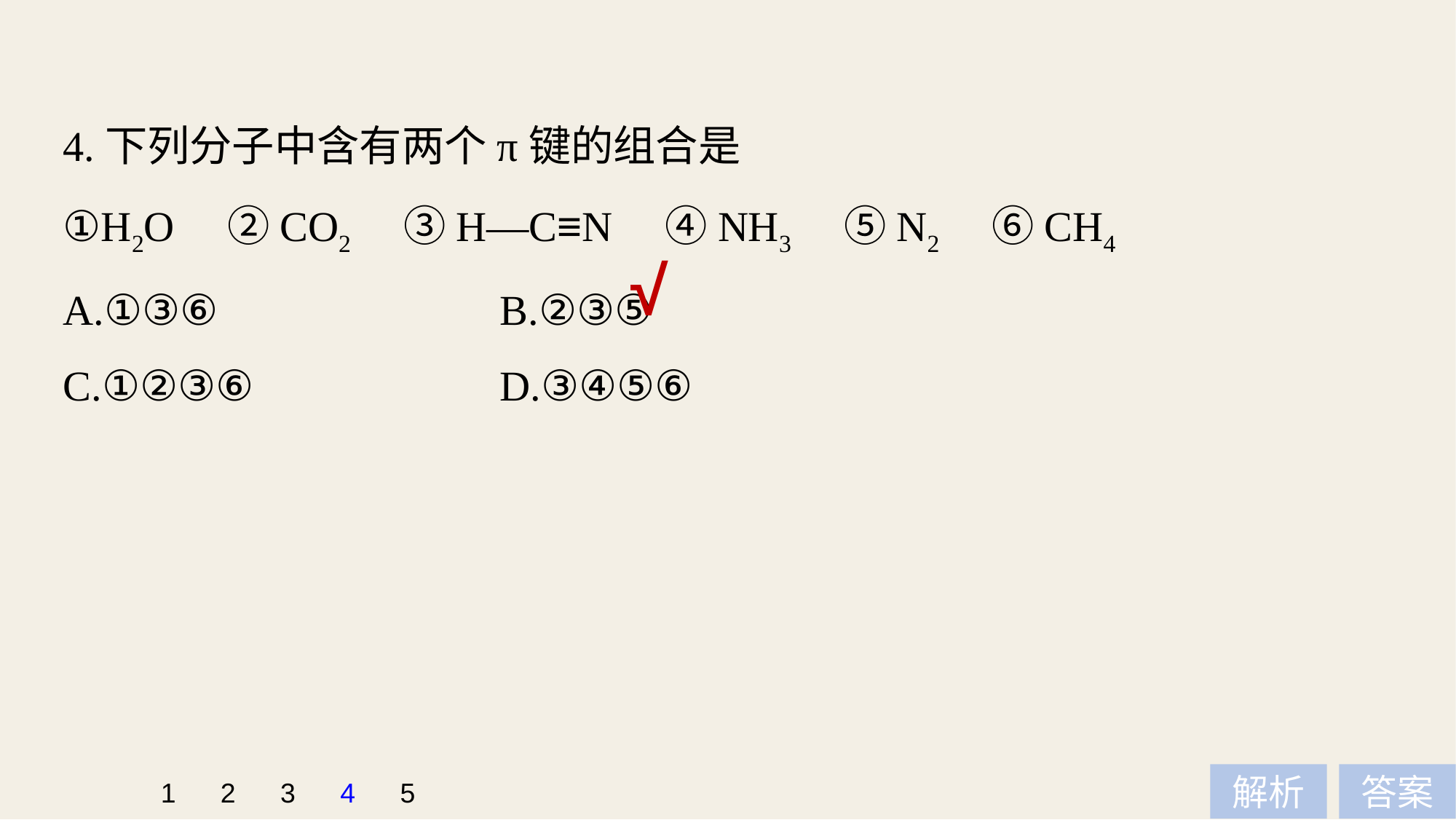

4.下列分子中含有两个π键的组合是
①H2O　②CO2　③H—C≡N　④NH3　⑤N2　⑥CH4
A.①③⑥  			B.②③⑤
C.①②③⑥  			D.③④⑤⑥
√
1
2
3
4
5
解析
答案